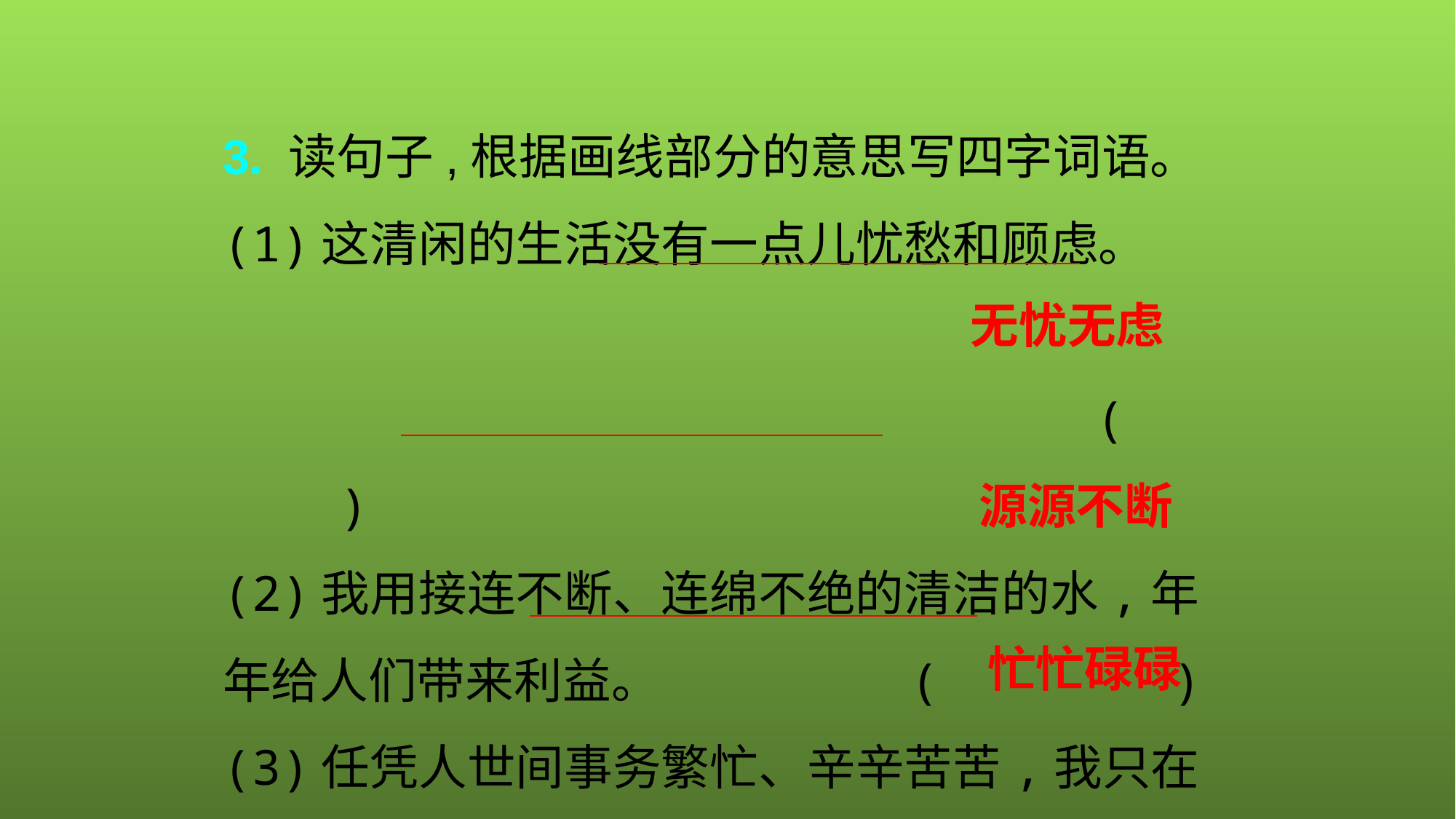

3. 读句子,根据画线部分的意思写四字词语。
(1)这清闲的生活没有一点儿忧愁和顾虑。
                              (        )
(2)我用接连不断、连绵不绝的清洁的水,年年给人们带来利益。	            (        )
(3)任凭人世间事务繁忙、辛辛苦苦,我只在睡梦中推究哲理。	            (         )
无忧无虑
源源不断
忙忙碌碌